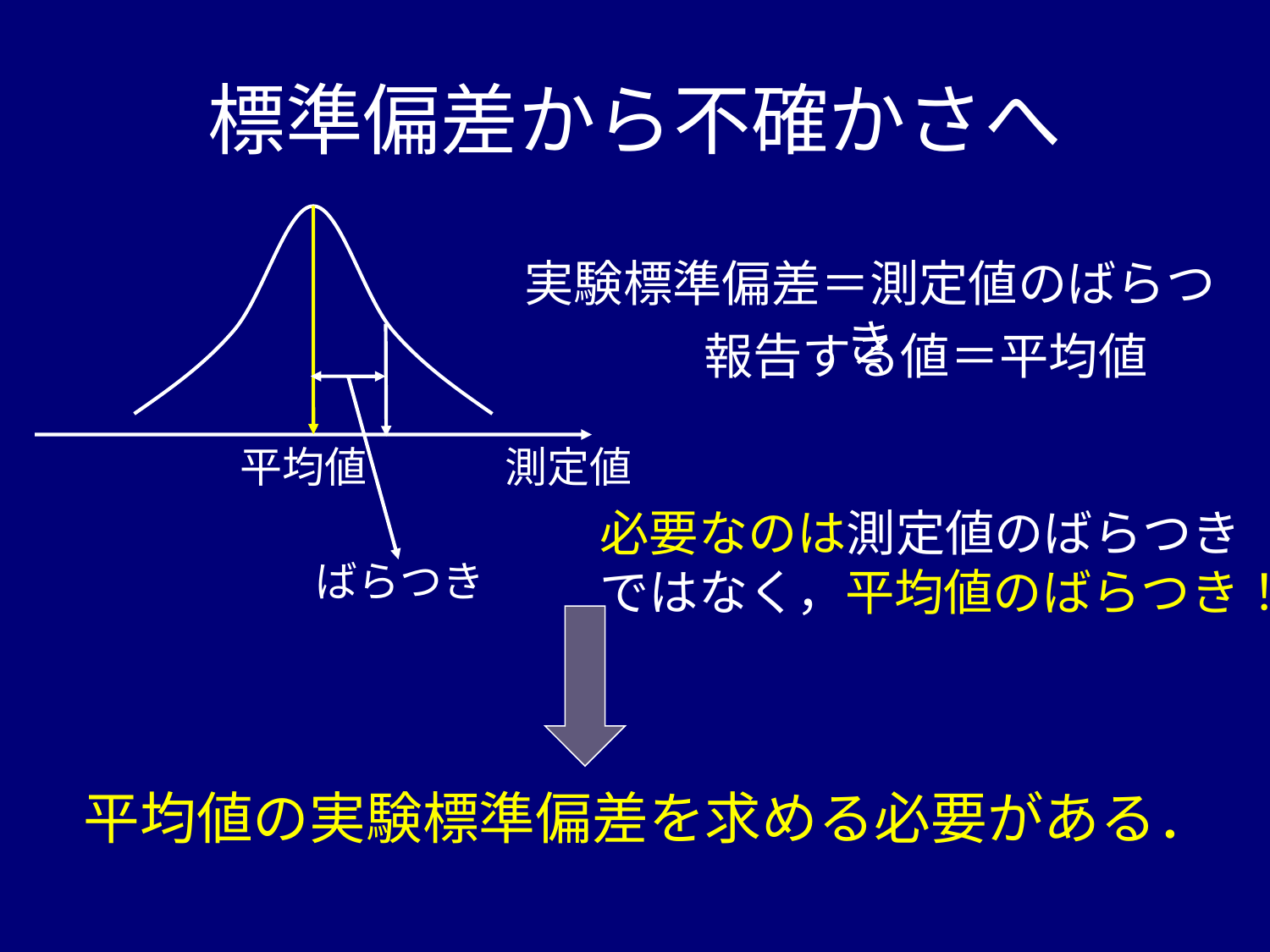

# 標準偏差から不確かさへ

平均値
測定値

ばらつき
実験標準偏差＝測定値のばらつき
報告する値＝平均値
必要なのは測定値のばらつき
ではなく，平均値のばらつき！

平均値の実験標準偏差を求める必要がある．